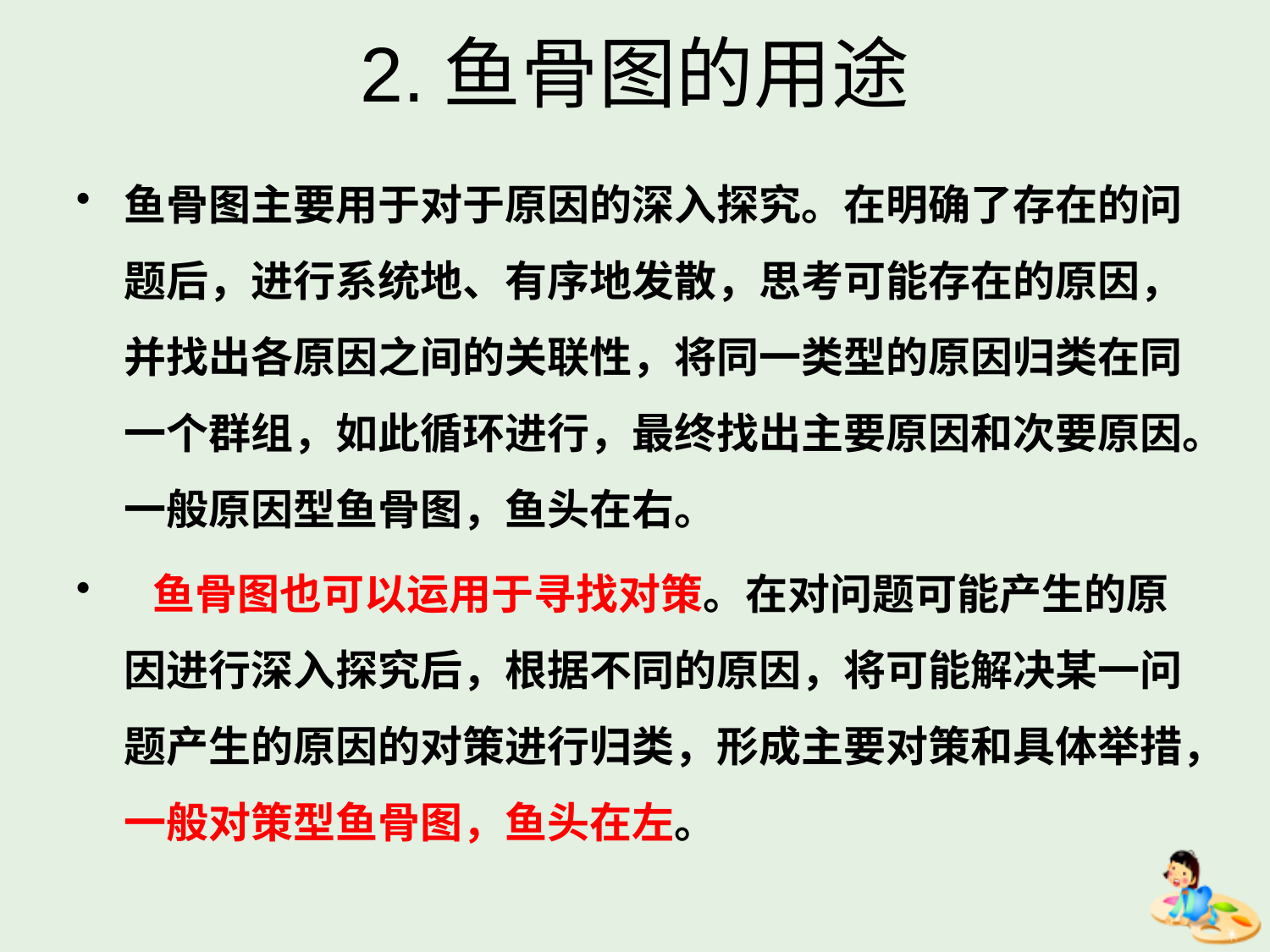

# 2.鱼骨图的用途
鱼骨图主要用于对于原因的深入探究。在明确了存在的问题后，进行系统地、有序地发散，思考可能存在的原因，并找出各原因之间的关联性，将同一类型的原因归类在同一个群组，如此循环进行，最终找出主要原因和次要原因。一般原因型鱼骨图，鱼头在右。
  鱼骨图也可以运用于寻找对策。在对问题可能产生的原因进行深入探究后，根据不同的原因，将可能解决某一问题产生的原因的对策进行归类，形成主要对策和具体举措，一般对策型鱼骨图，鱼头在左。